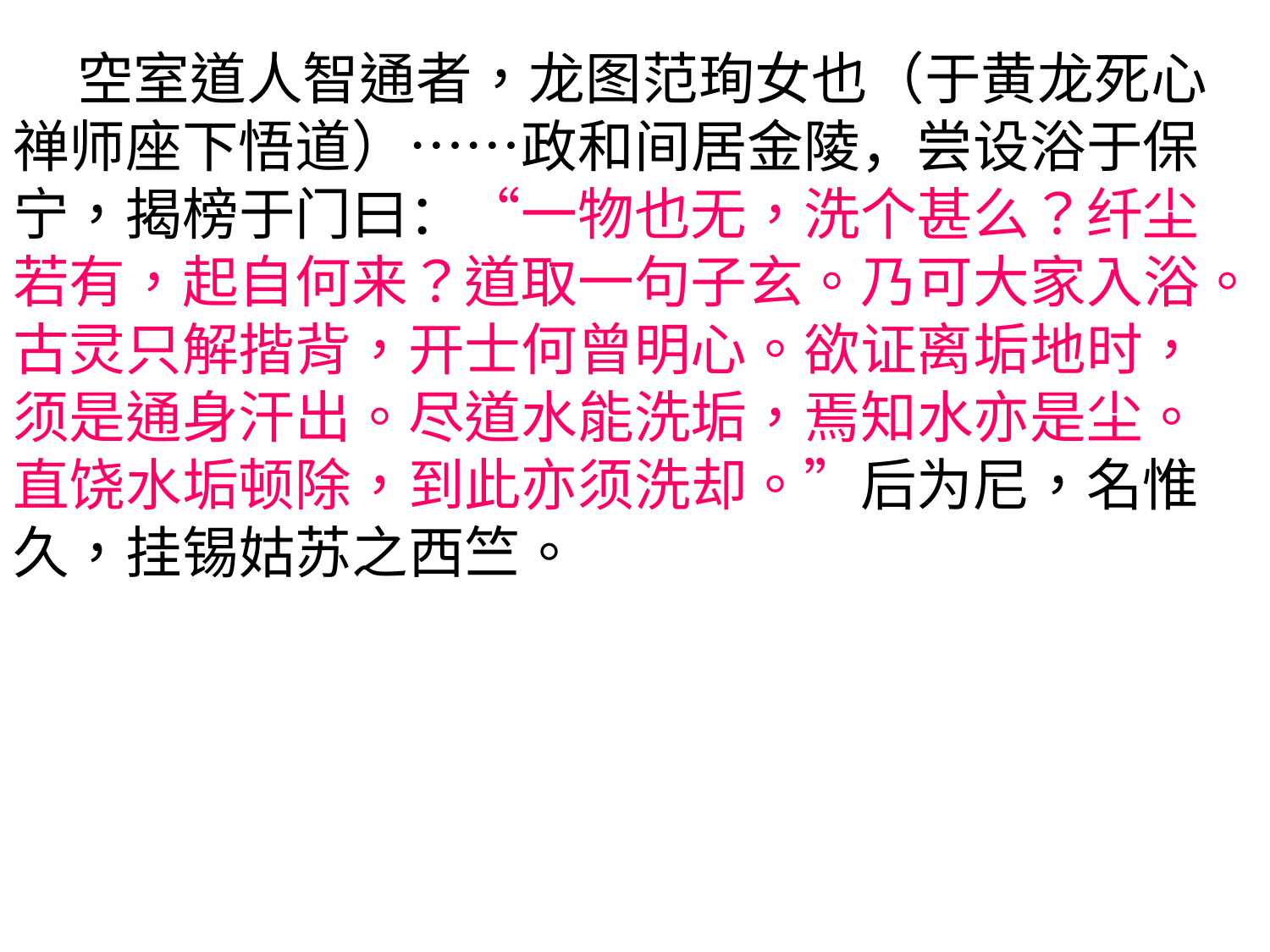

空室道人智通者，龙图范珣女也（于黄龙死心禅师座下悟道）……政和间居金陵，尝设浴于保宁，揭榜于门曰：“一物也无，洗个甚么？纤尘若有，起自何来？道取一句子玄。乃可大家入浴。古灵只解揩背，开士何曾明心。欲证离垢地时，须是通身汗出。尽道水能洗垢，焉知水亦是尘。直饶水垢顿除，到此亦须洗却。”后为尼，名惟久，挂锡姑苏之西竺。